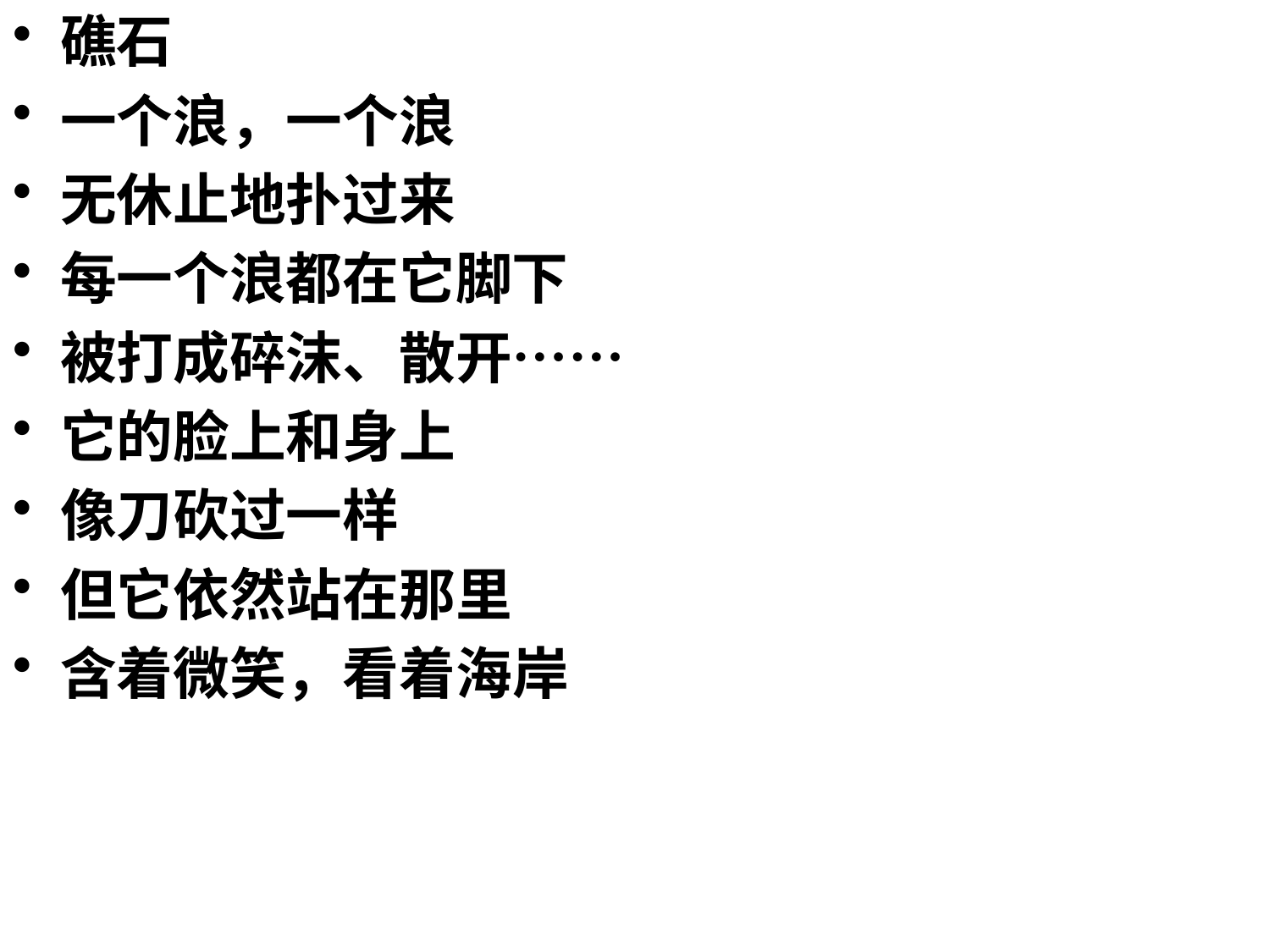

礁石
一个浪，一个浪
无休止地扑过来
每一个浪都在它脚下
被打成碎沫、散开……
它的脸上和身上
像刀砍过一样
但它依然站在那里
含着微笑，看着海岸